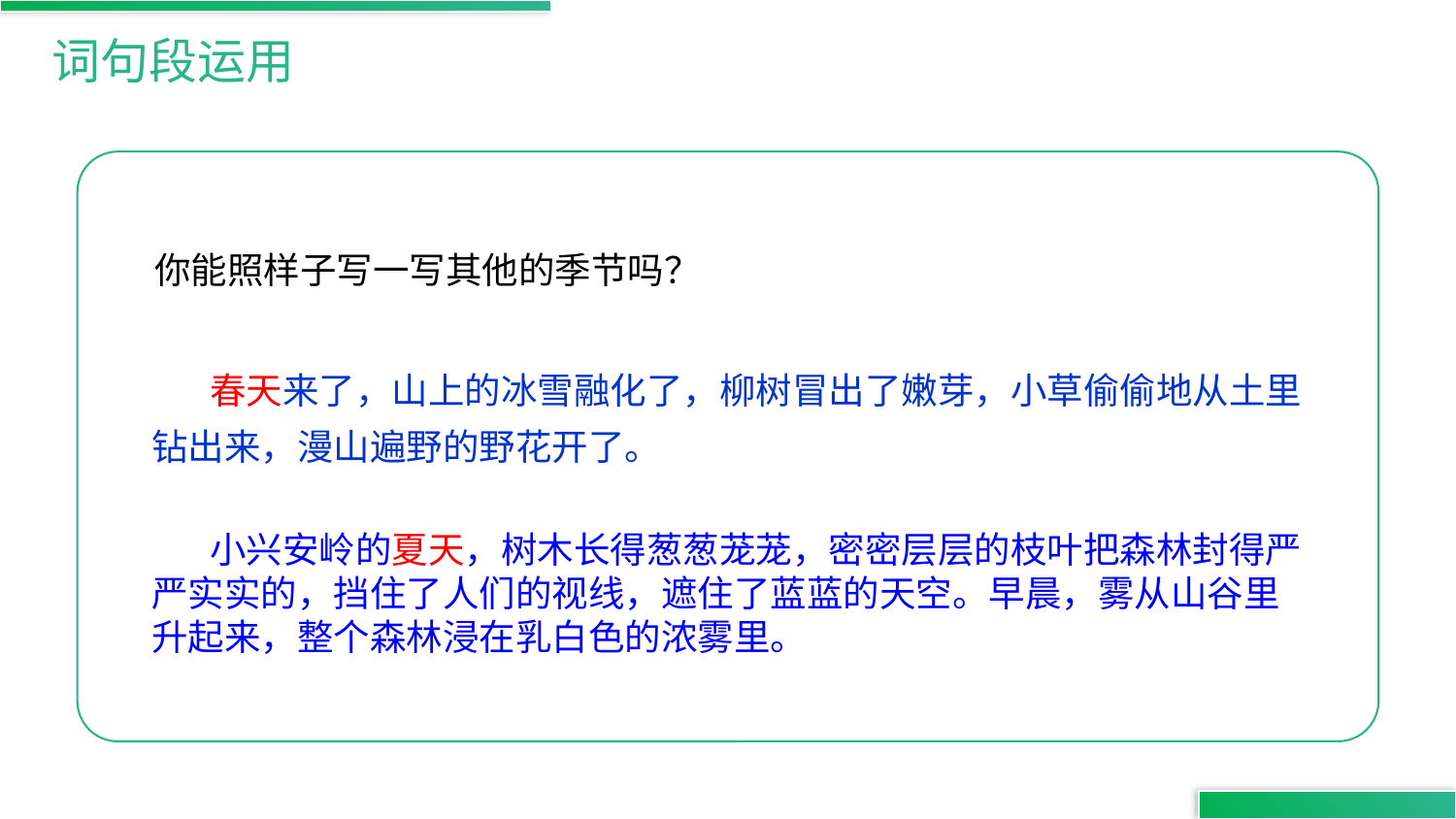

词句段运用
你能照样子写一写其他的季节吗？
      春天来了，山上的冰雪融化了，柳树冒出了嫩芽，小草偷偷地从土里钻出来，漫山遍野的野花开了。
      小兴安岭的夏天，树木长得葱葱茏茏，密密层层的枝叶把森林封得严严实实的，挡住了人们的视线，遮住了蓝蓝的天空。早晨，雾从山谷里升起来，整个森林浸在乳白色的浓雾里。